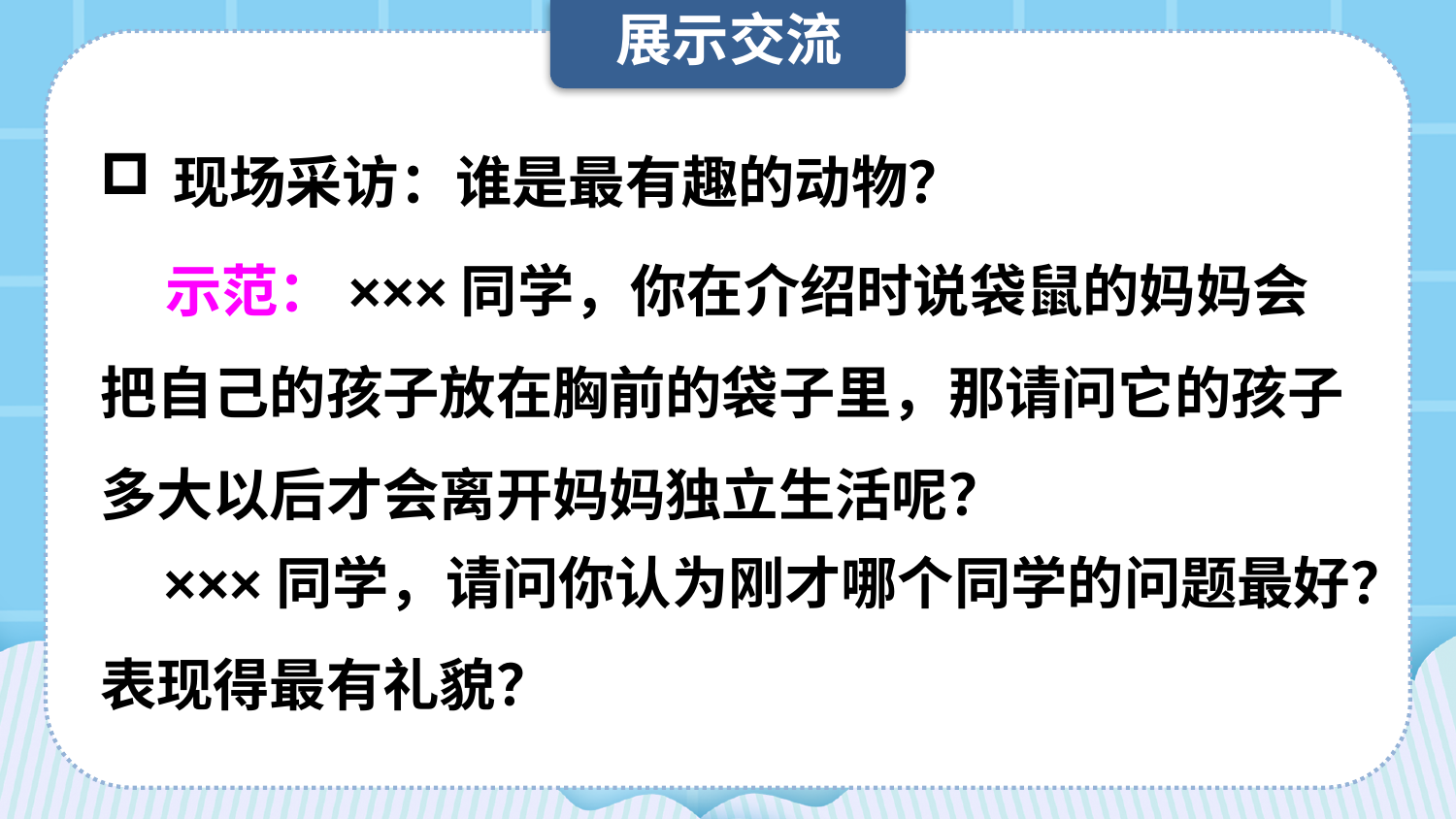

展示交流
现场采访：谁是最有趣的动物？
    示范：×××同学，你在介绍时说袋鼠的妈妈会把自己的孩子放在胸前的袋子里，那请问它的孩子多大以后才会离开妈妈独立生活呢？
    ×××同学，请问你认为刚才哪个同学的问题最好？表现得最有礼貌？